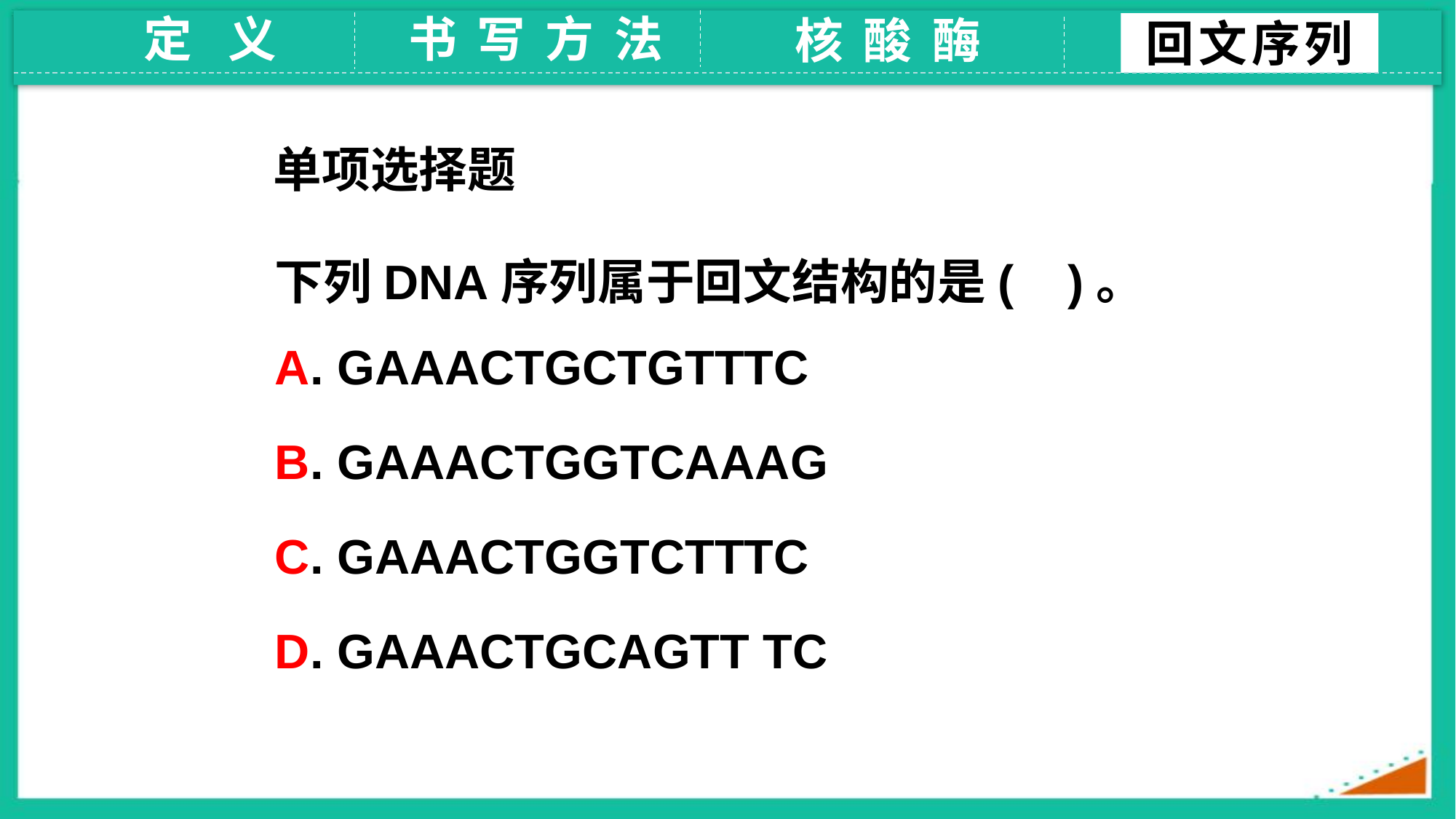

定  义
书 写 方 法
核 酸 酶
回文序列

单项选择题
下列DNA序列属于回文结构的是(    )。
A. GAAACTGCTGTTTC
B. GAAACTGGTCAAAG
C. GAAACTGGTCTTTC
D. GAAACTGCAGTT TC